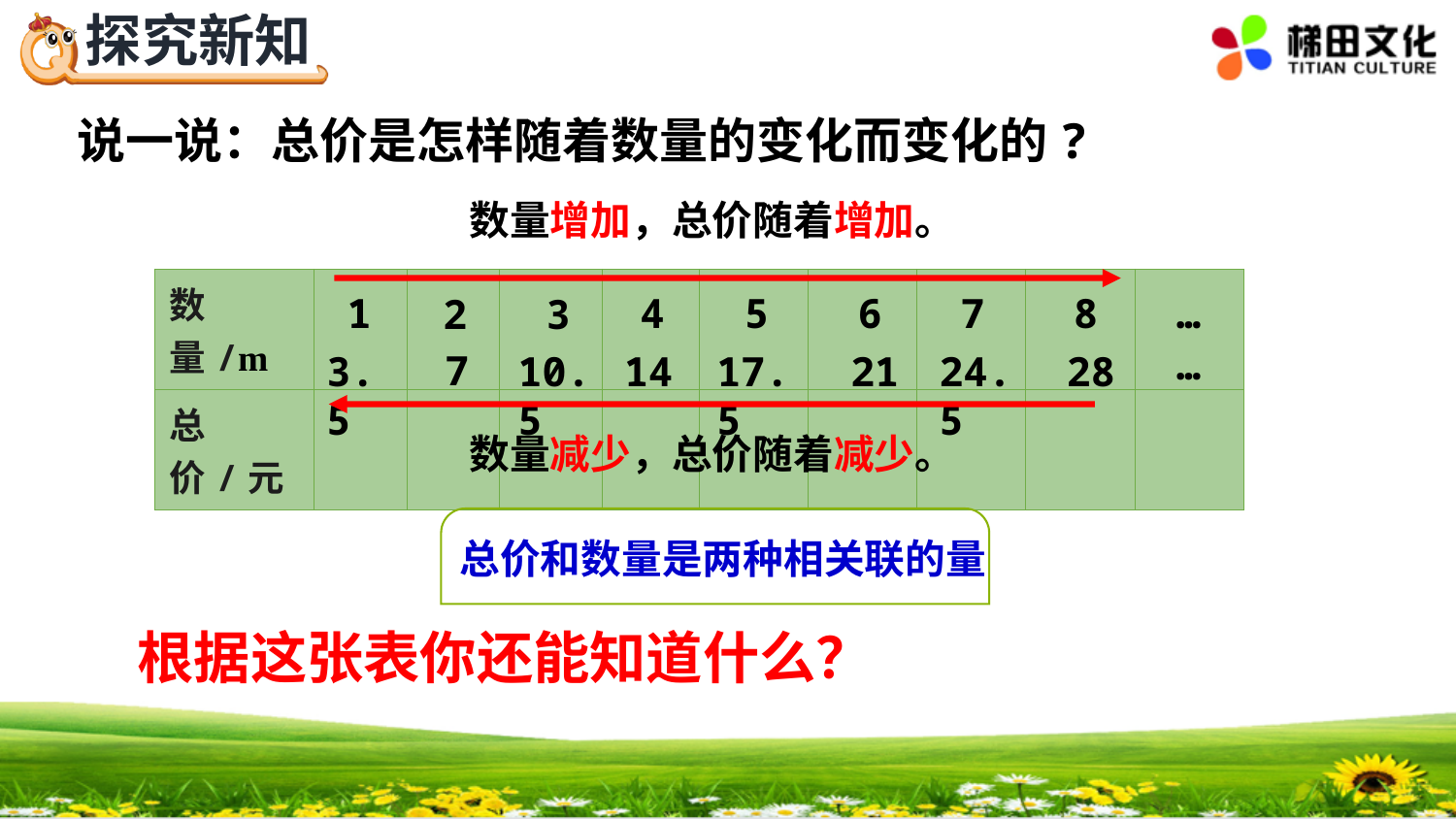

说一说：总价是怎样随着数量的变化而变化的?
数量增加，总价随着增加。
| 数量/m |  |  |  |  |  |  |  |  |  |
| --- | --- | --- | --- | --- | --- | --- | --- | --- | --- |
| 总价/元 |  |  |  |  |  |  |  |  |  |
1
4
5
6
7
8
…
2
3
…
7
3.5
10.5
14
17.5
21
24.5
28
数量减少，总价随着减少。

总价和数量是两种相关联的量
根据这张表你还能知道什么？